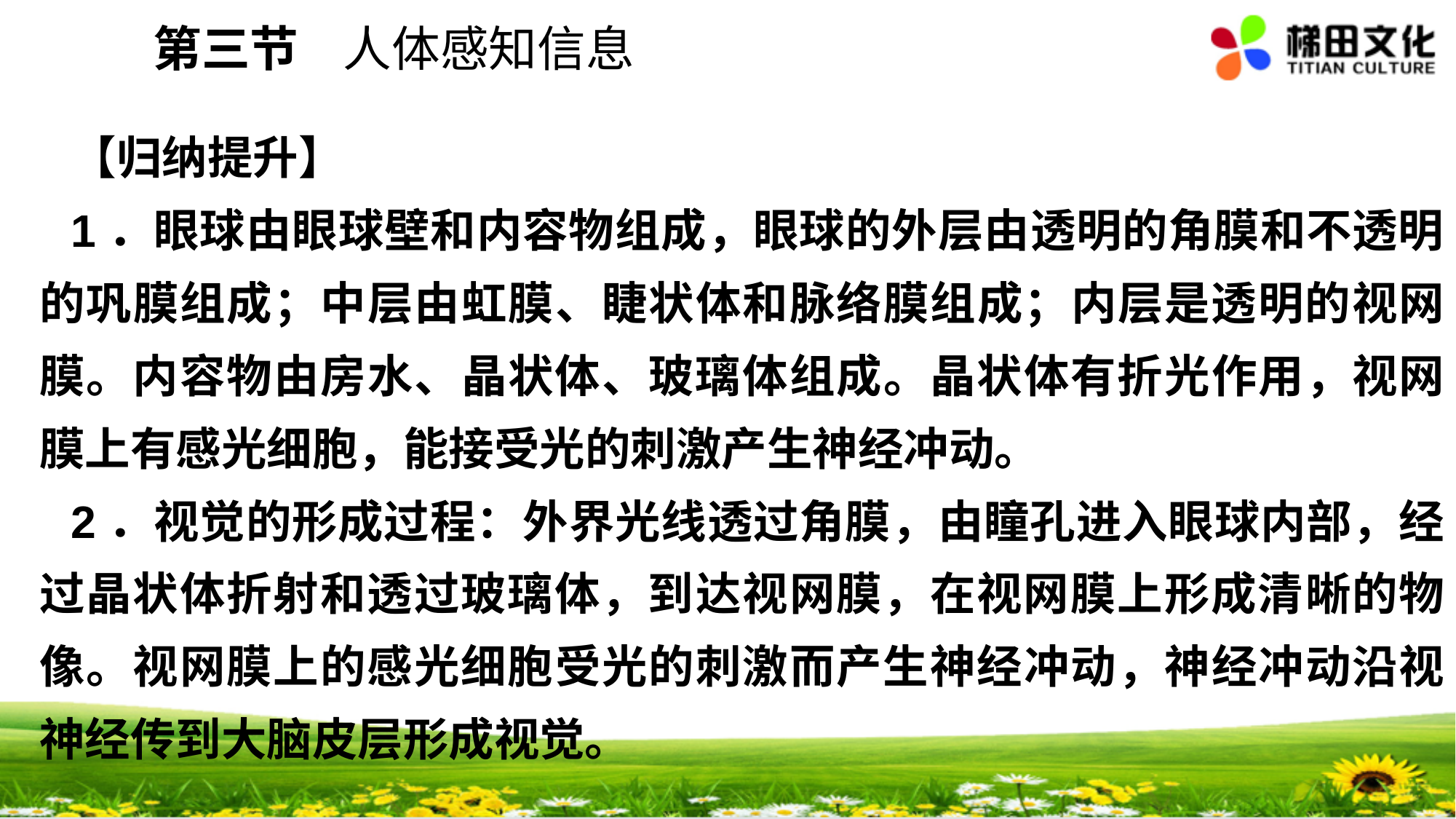

第三节    人体感知信息
【归纳提升】
1．眼球由眼球壁和内容物组成，眼球的外层由透明的角膜和不透明的巩膜组成；中层由虹膜、睫状体和脉络膜组成；内层是透明的视网膜。内容物由房水、晶状体、玻璃体组成。晶状体有折光作用，视网膜上有感光细胞，能接受光的刺激产生神经冲动。
2．视觉的形成过程：外界光线透过角膜，由瞳孔进入眼球内部，经过晶状体折射和透过玻璃体，到达视网膜，在视网膜上形成清晰的物像。视网膜上的感光细胞受光的刺激而产生神经冲动，神经冲动沿视神经传到大脑皮层形成视觉。